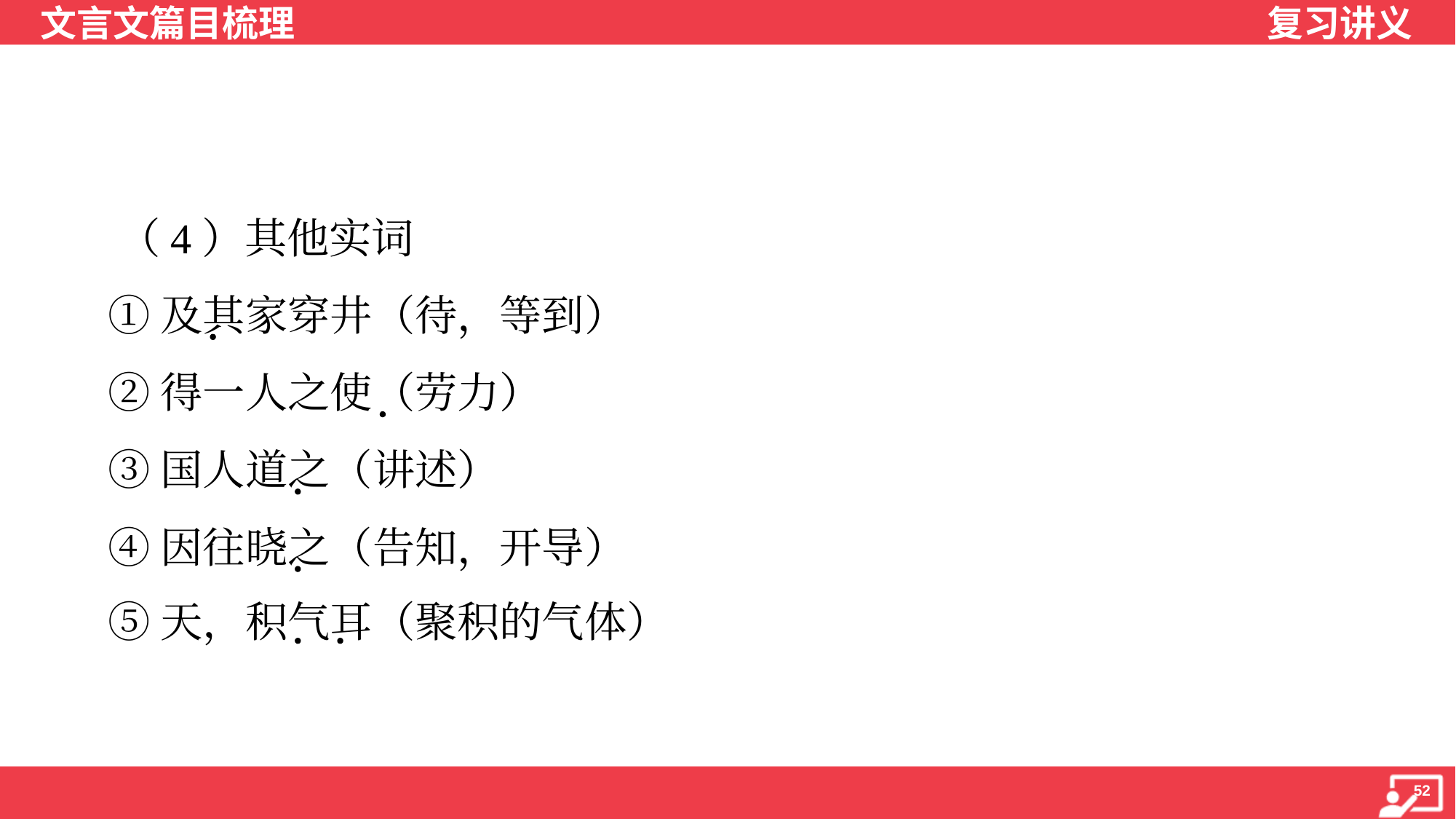

（4）其他实词
    ①及其家穿井（待，等到）
    ②得一人之使（劳力）
    ③国人道之（讲述）
    ④因往晓之（告知，开导）
    ⑤天，积气耳（聚积的气体）